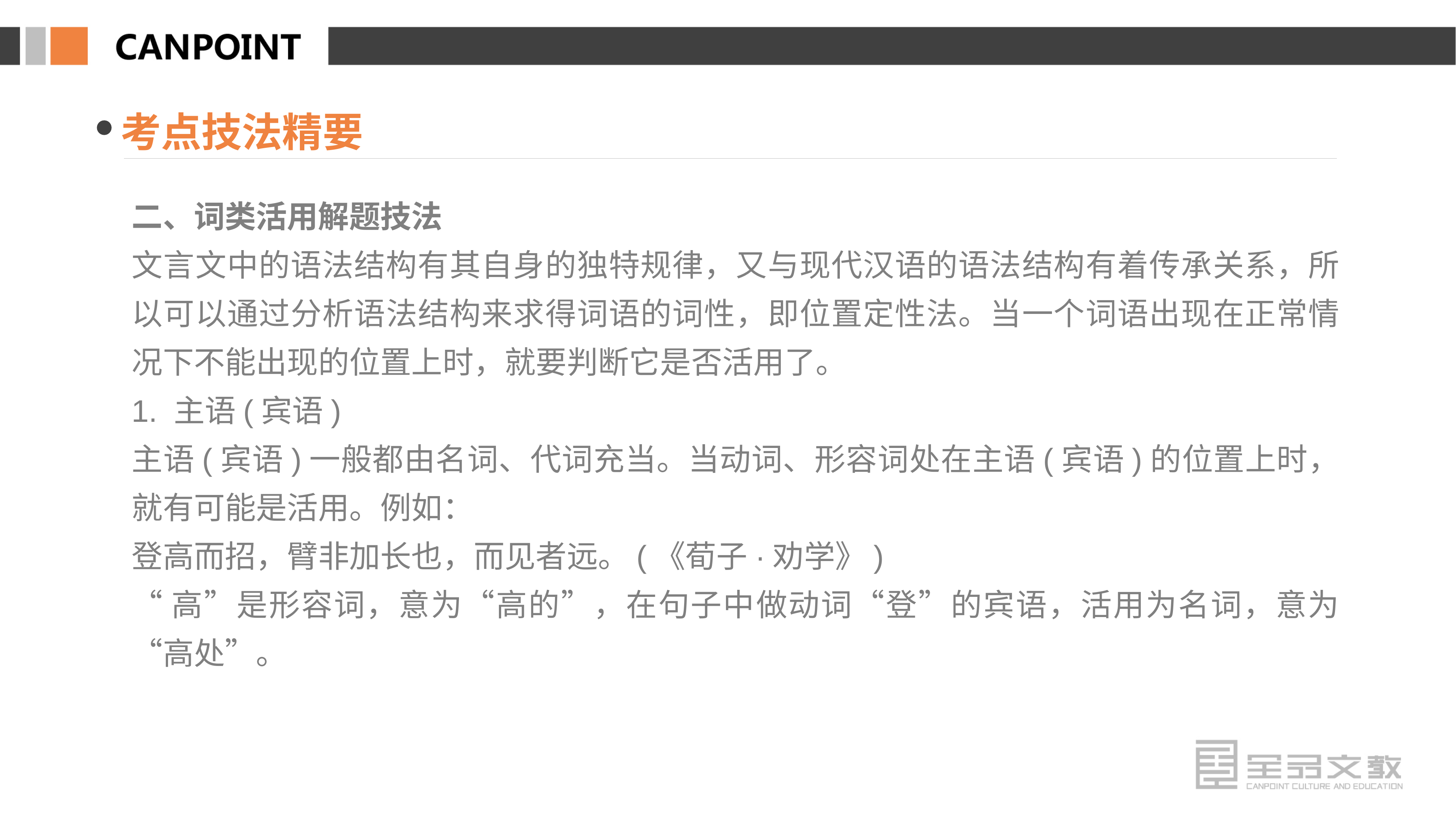

考点技法精要

二、词类活用解题技法
文言文中的语法结构有其自身的独特规律，又与现代汉语的语法结构有着传承关系，所以可以通过分析语法结构来求得词语的词性，即位置定性法。当一个词语出现在正常情况下不能出现的位置上时，就要判断它是否活用了。
1. 主语(宾语)
主语(宾语)一般都由名词、代词充当。当动词、形容词处在主语(宾语)的位置上时，就有可能是活用。例如：
登高而招，臂非加长也，而见者远。(《荀子·劝学》)
“高”是形容词，意为“高的”，在句子中做动词“登”的宾语，活用为名词，意为“高处”。